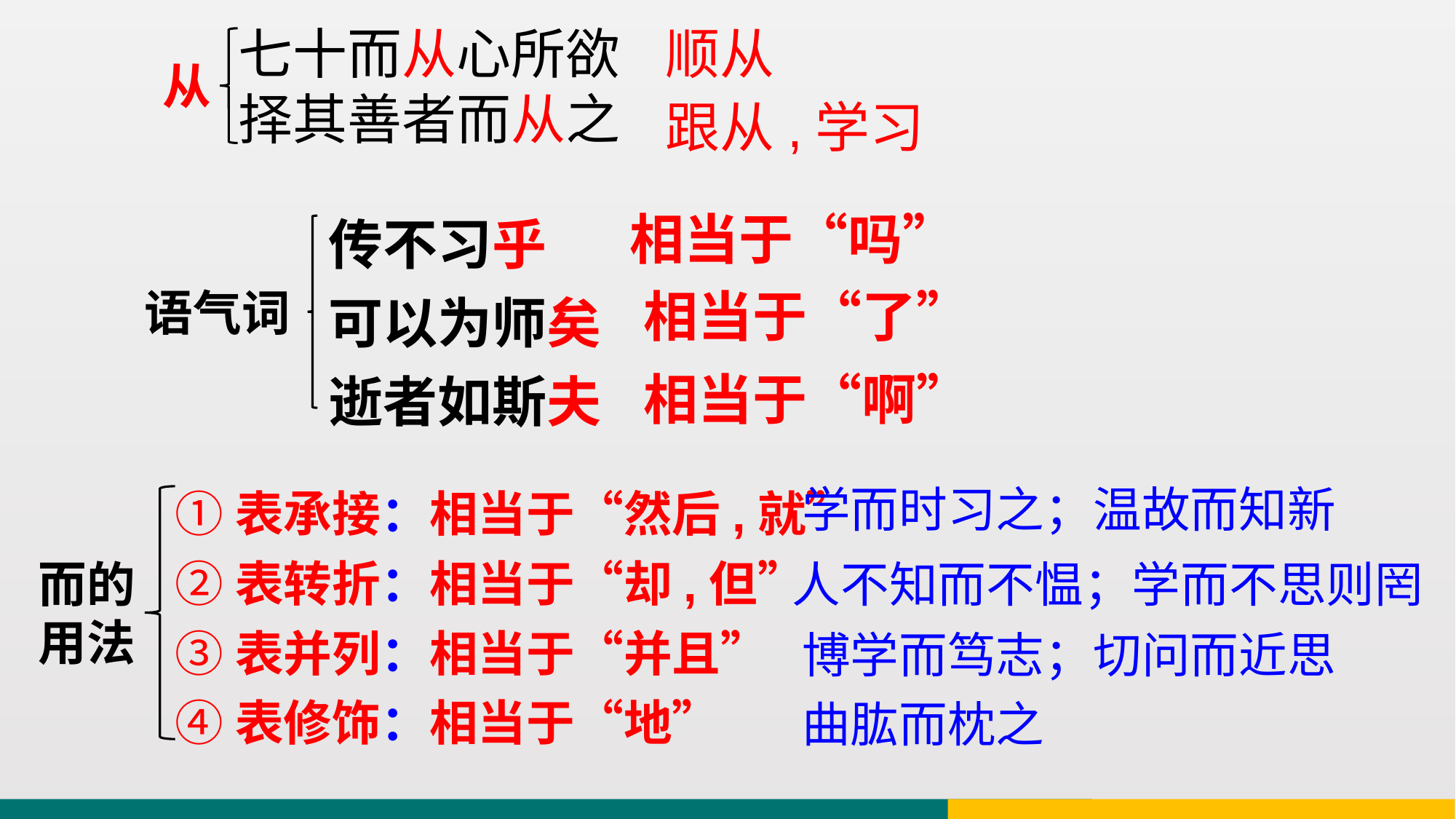

七十而从心所欲
择其善者而从之
顺从

从
跟从,学习
传不习乎
可以为师矣
逝者如斯夫

相当于“吗”

相当于“了”
语气词
相当于“啊”
①表承接：相当于“然后,就”
②表转折：相当于“却,但”
③表并列：相当于“并且”
④表修饰：相当于“地”
学而时习之；温故而知新

而的用法
人不知而不愠；学而不思则罔
博学而笃志；切问而近思
曲肱而枕之